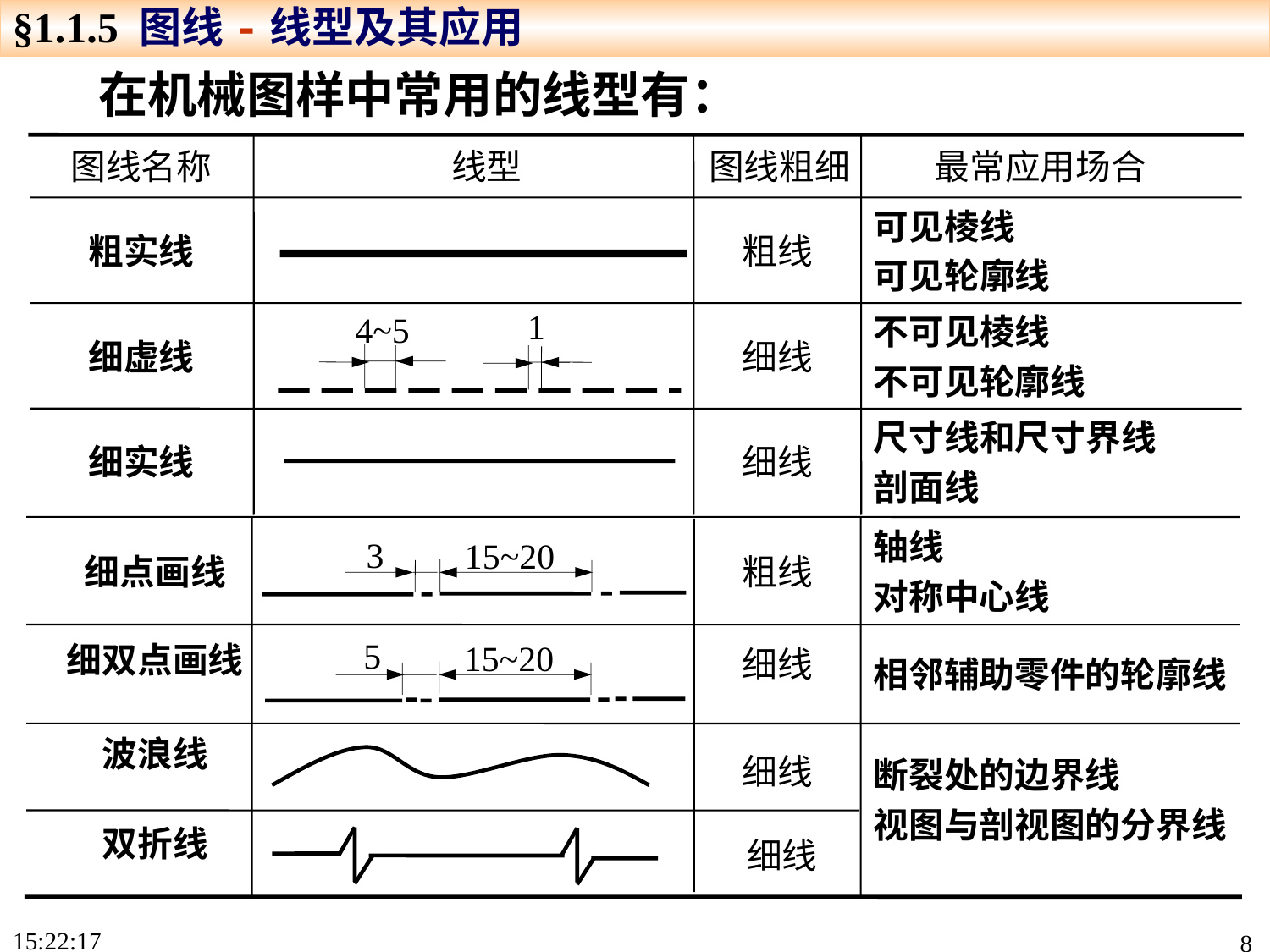

§1.1.5 图线-线型及其应用
在机械图样中常用的线型有：

图线名称

线型

图线粗细

最常应用场合

粗实线

粗线
可见棱线
可见轮廓线

1
4~5

细虚线

细线
不可见棱线
不可见轮廓线
细实线

细线
尺寸线和尺寸界线
剖面线

细点画线

粗线
轴线
对称中心线

3
15~20

细双点画线
5
细线
15~20

相邻辅助零件的轮廓线

波浪线

细线
断裂处的边界线
视图与剖视图的分界线

细线

双折线

15:22:17
8